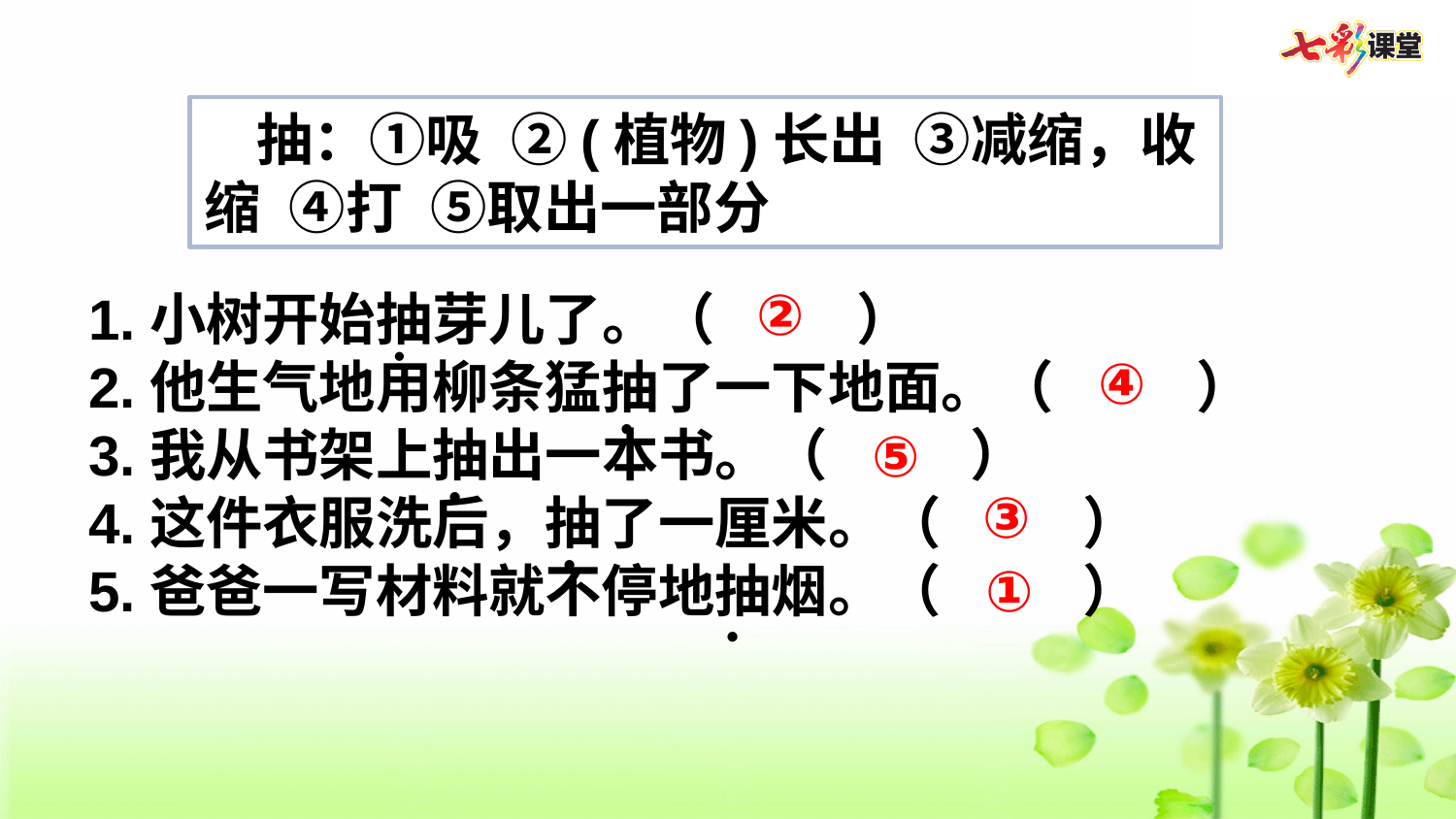

抽：①吸 ②(植物)长出 ③减缩，收缩 ④打 ⑤取出一部分
②
1.小树开始抽芽儿了。（     ）
2.他生气地用柳条猛抽了一下地面。（     ）
3.我从书架上抽出一本书。（     ）
4.这件衣服洗后，抽了一厘米。（     ）
5.爸爸一写材料就不停地抽烟。（     ）

·
④
·
⑤
·
③
·
①
·